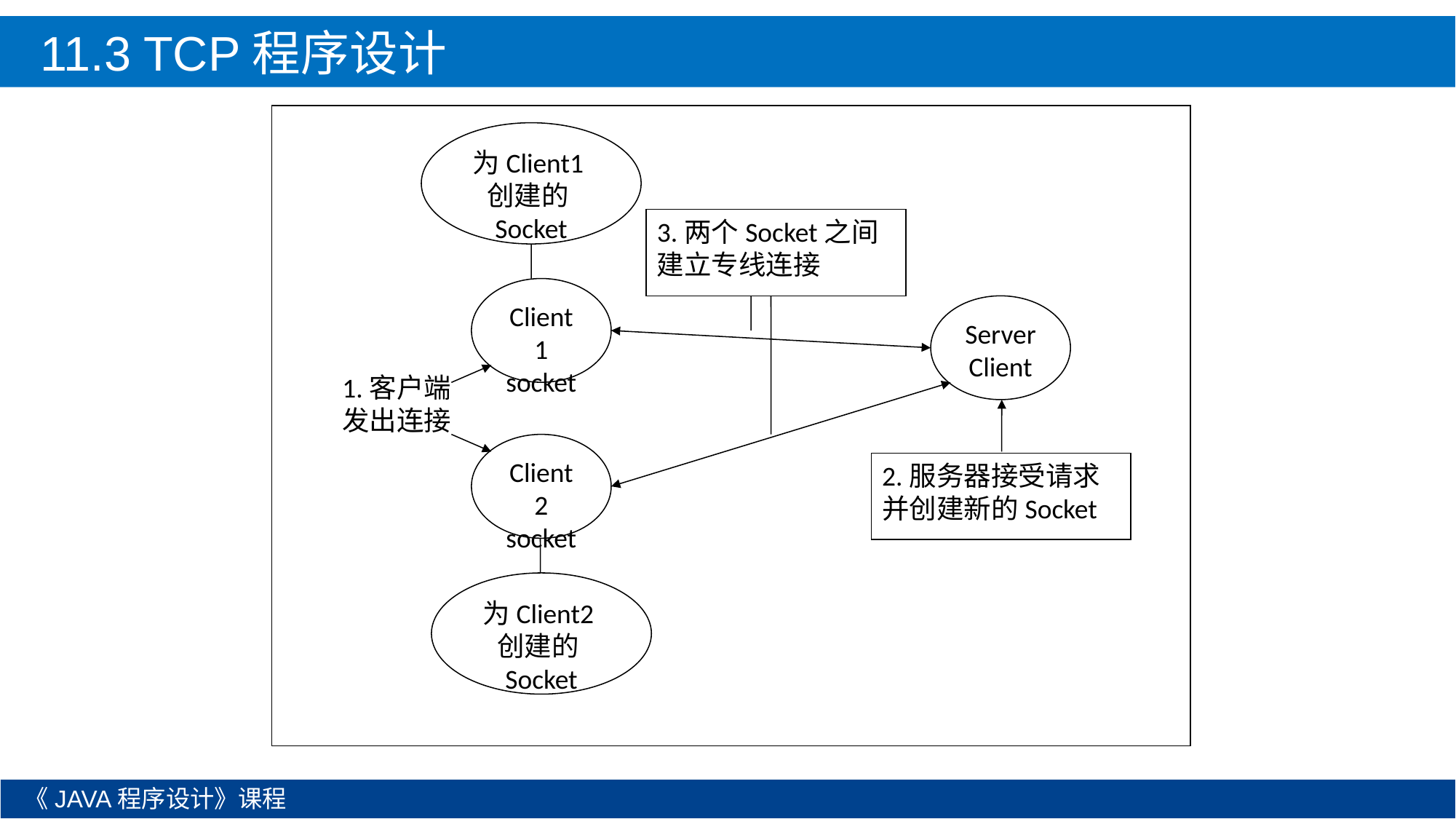

11.3 TCP程序设计

为Client1创建的Socket

3.两个Socket之间建立专线连接

Client1
socket

ServerClient

1.客户端发出连接

Client2
socket

2.服务器接受请求并创建新的Socket

为Client2创建的Socket

《JAVA程序设计》课程